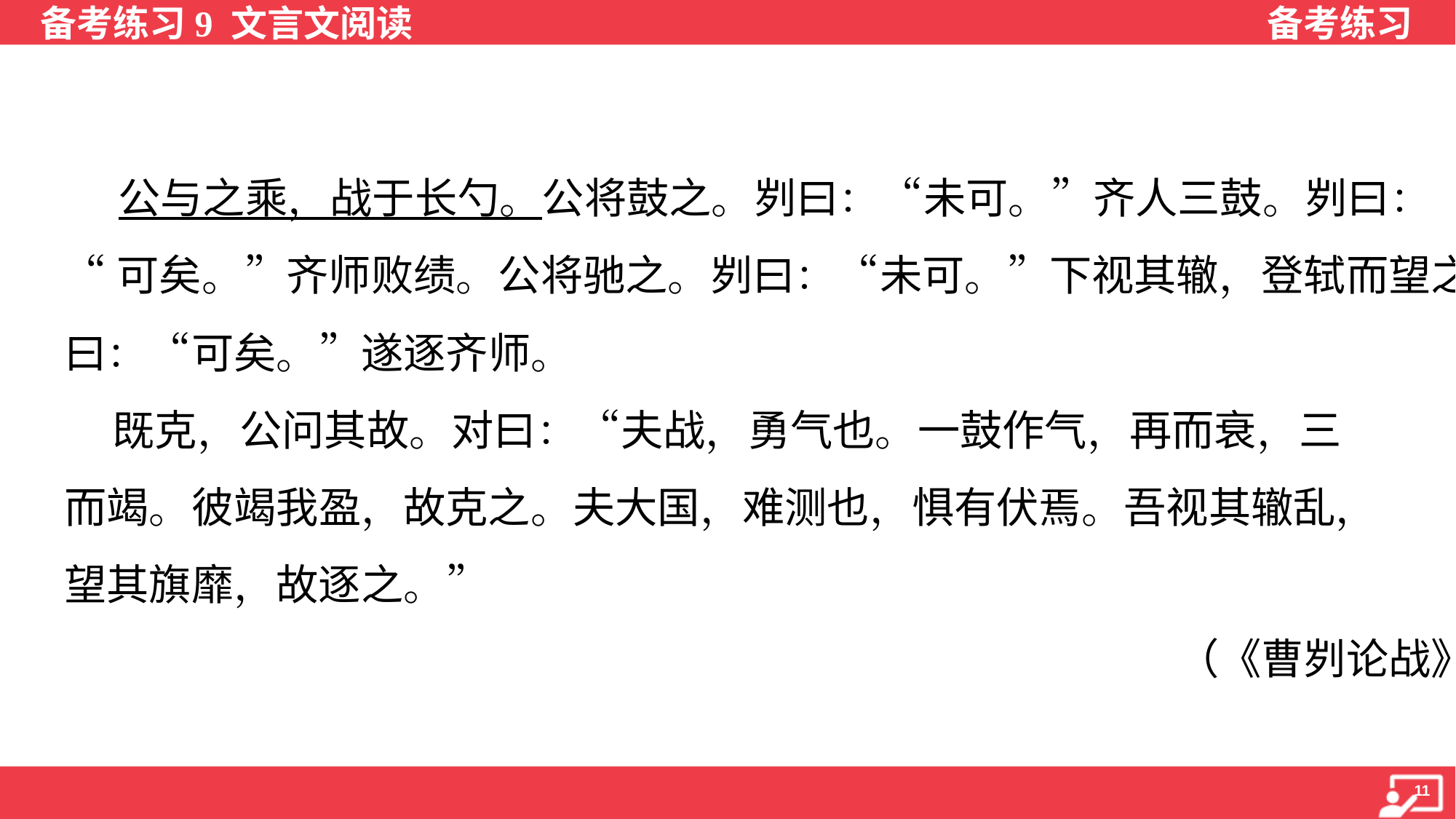

公与之乘，战于长勺。公将鼓之。刿曰：“未可。”齐人三鼓。刿曰：
“可矣。”齐师败绩。公将驰之。刿曰：“未可。”下视其辙，登轼而望之，
曰：“可矣。”遂逐齐师。
    既克，公问其故。对曰：“夫战，勇气也。一鼓作气，再而衰，三
而竭。彼竭我盈，故克之。夫大国，难测也，惧有伏焉。吾视其辙乱，
望其旗靡，故逐之。”
（《曹刿论战》）